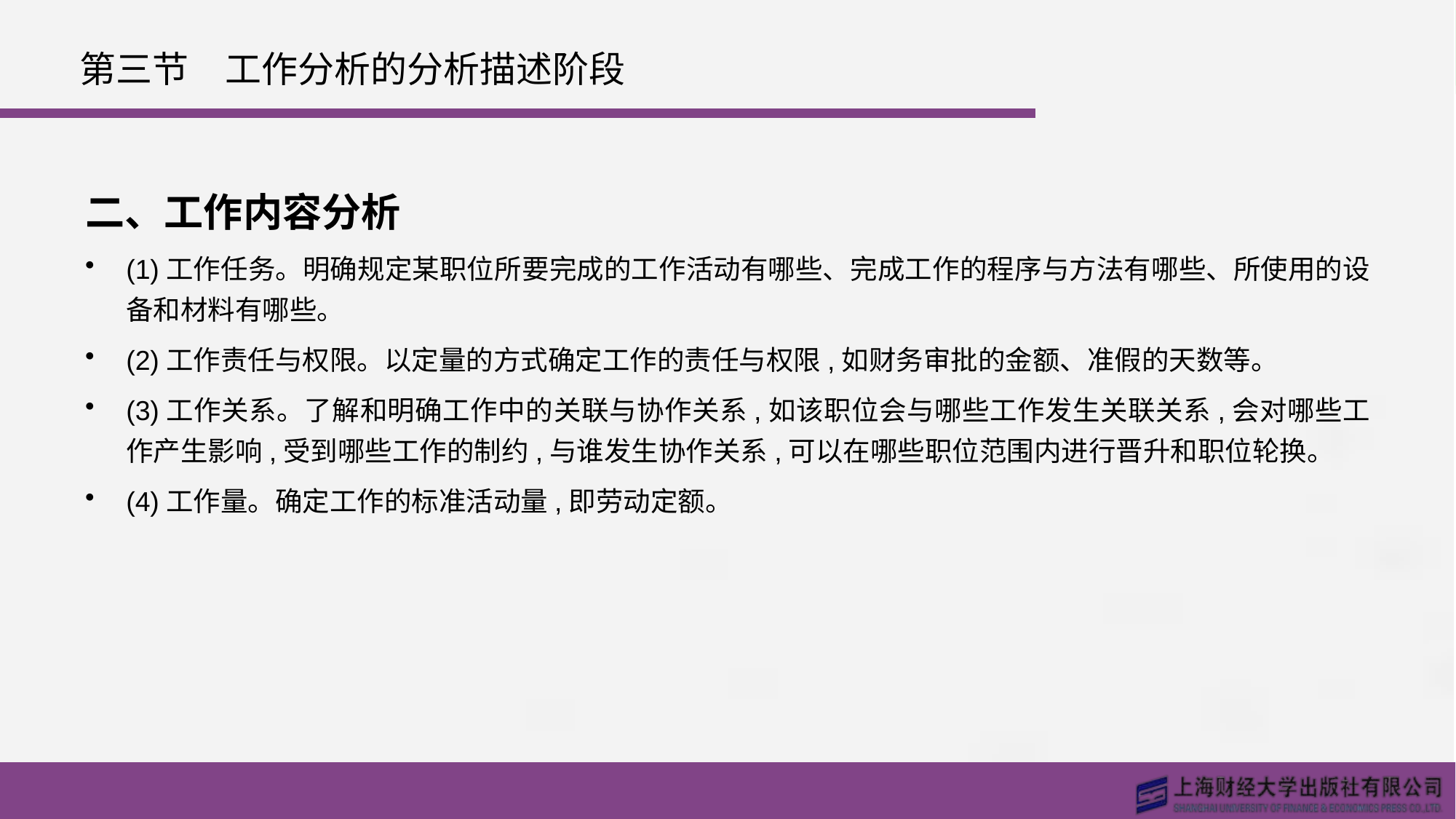

# 第三节　工作分析的分析描述阶段
二、工作内容分析
(1)工作任务。明确规定某职位所要完成的工作活动有哪些、完成工作的程序与方法有哪些、所使用的设备和材料有哪些。
(2)工作责任与权限。以定量的方式确定工作的责任与权限,如财务审批的金额、准假的天数等。
(3)工作关系。了解和明确工作中的关联与协作关系,如该职位会与哪些工作发生关联关系,会对哪些工作产生影响,受到哪些工作的制约,与谁发生协作关系,可以在哪些职位范围内进行晋升和职位轮换。
(4)工作量。确定工作的标准活动量,即劳动定额。